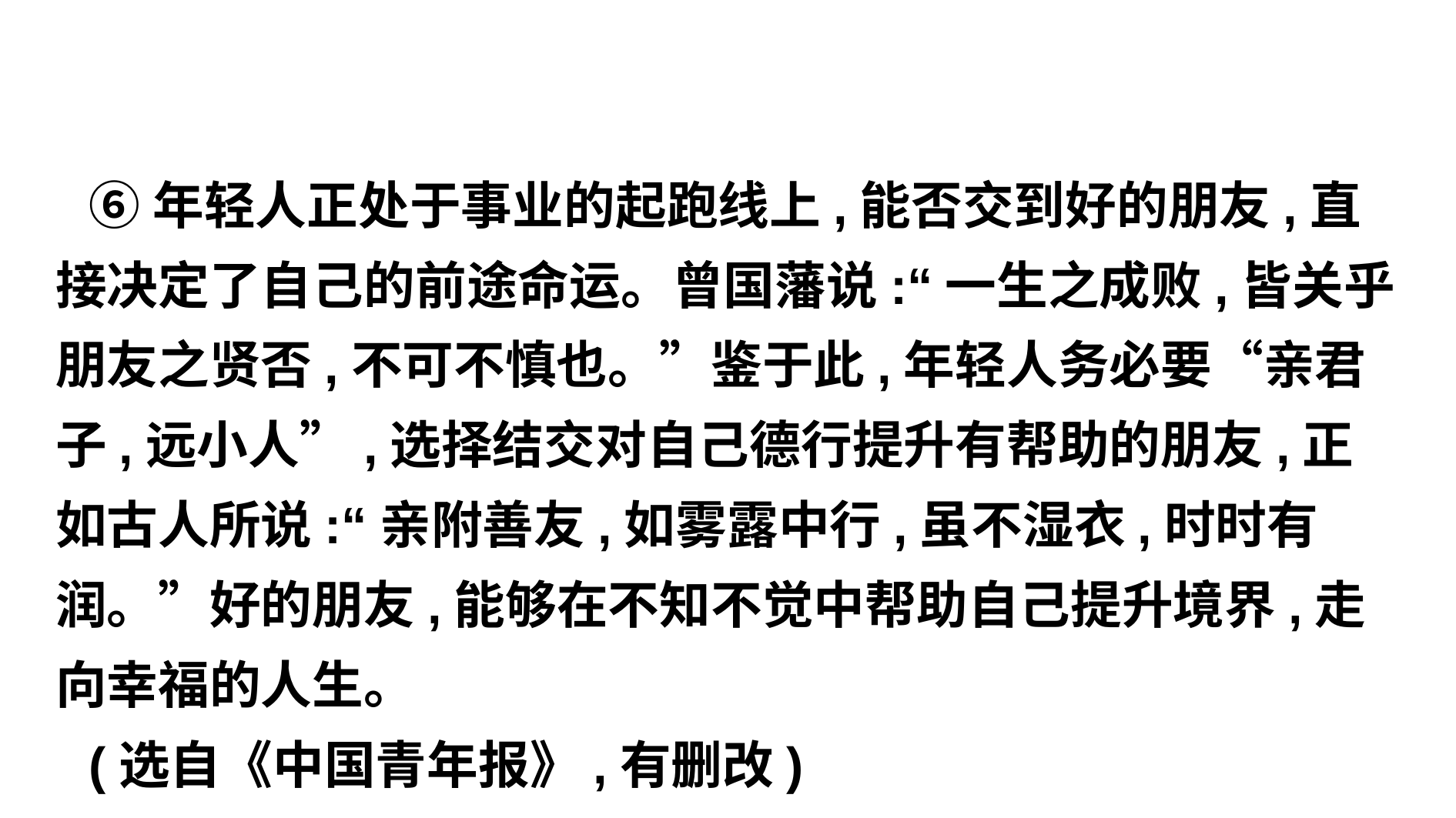

⑥年轻人正处于事业的起跑线上,能否交到好的朋友,直接决定了自己的前途命运。曾国藩说:“一生之成败,皆关乎朋友之贤否,不可不慎也。”鉴于此,年轻人务必要“亲君子,远小人”,选择结交对自己德行提升有帮助的朋友,正如古人所说:“亲附善友,如雾露中行,虽不湿衣,时时有润。”好的朋友,能够在不知不觉中帮助自己提升境界,走向幸福的人生。
(选自《中国青年报》,有删改)